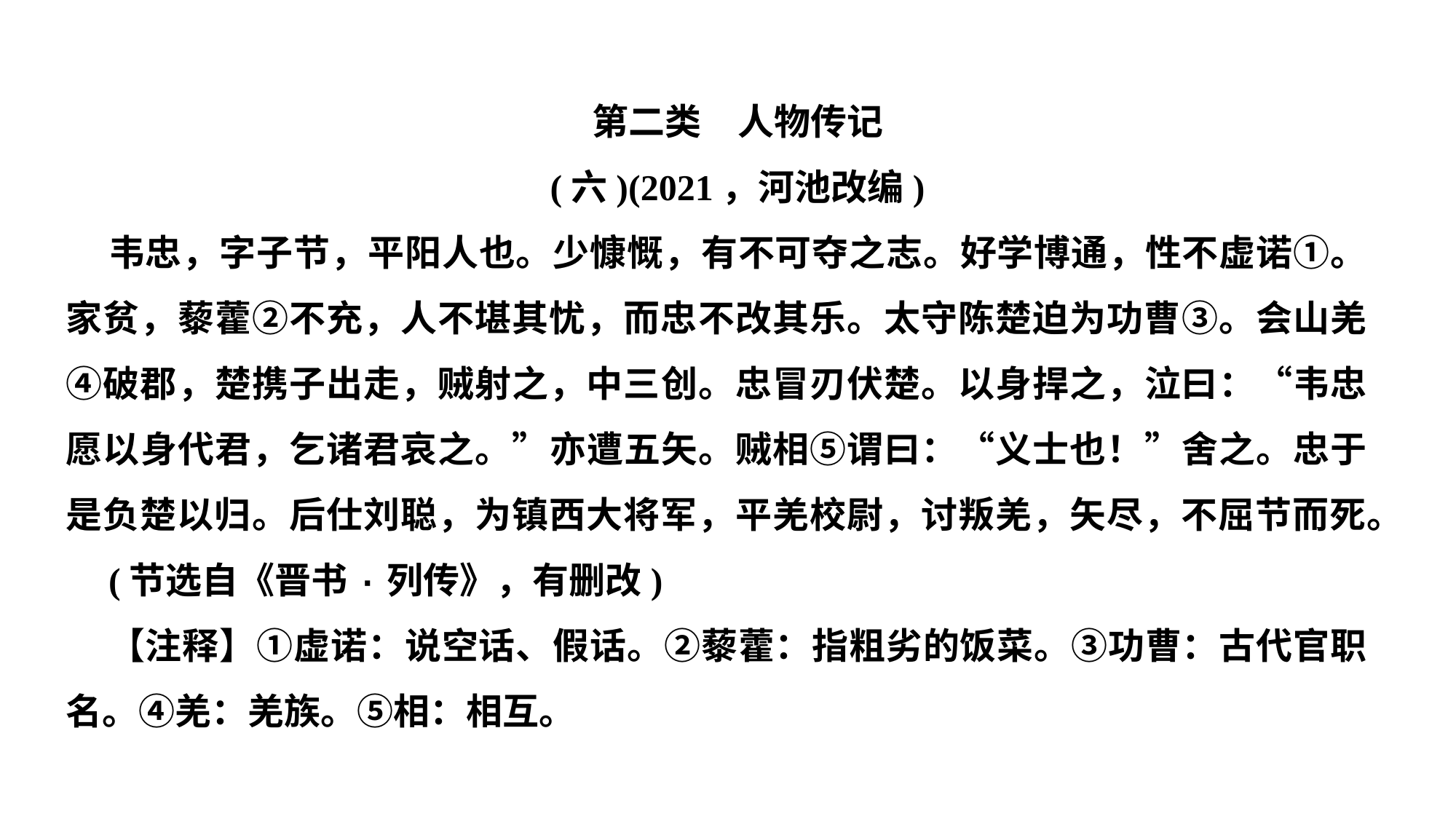

第二类　人物传记
(六)(2021，河池改编)
韦忠，字子节，平阳人也。少慷慨，有不可夺之志。好学博通，性不虚诺①。家贫，藜藿②不充，人不堪其忧，而忠不改其乐。太守陈楚迫为功曹③。会山羌④破郡，楚携子出走，贼射之，中三创。忠冒刃伏楚。以身捍之，泣曰：“韦忠愿以身代君，乞诸君哀之。”亦遭五矢。贼相⑤谓曰：“义士也！”舍之。忠于是负楚以归。后仕刘聪，为镇西大将军，平羌校尉，讨叛羌，矢尽，不屈节而死。
(节选自《晋书·列传》，有删改)
【注释】①虚诺：说空话、假话。②藜藿：指粗劣的饭菜。③功曹：古代官职名。④羌：羌族。⑤相：相互。